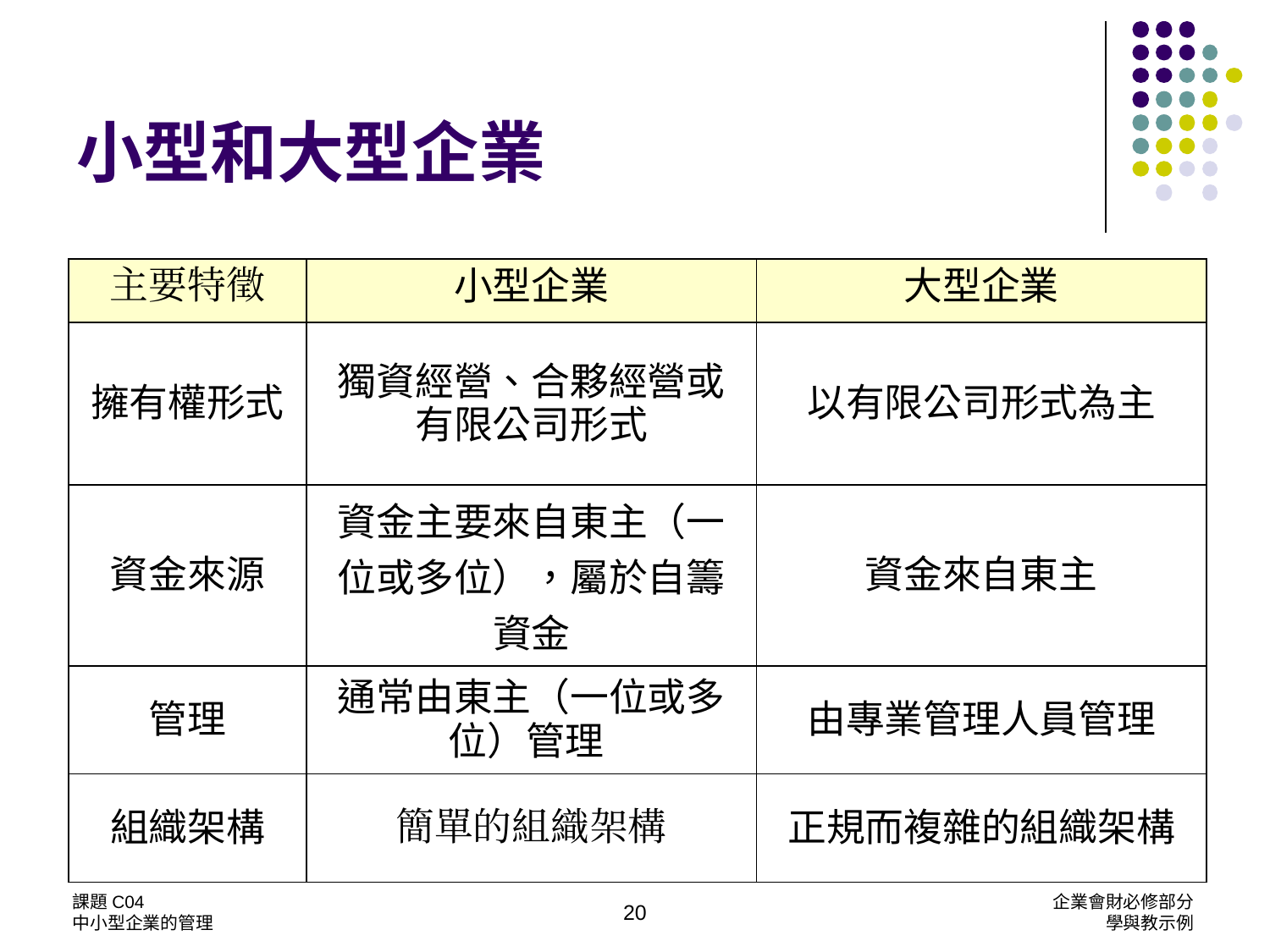

# 小型和大型企業
| 主要特徵 | 小型企業 | 大型企業 |
| --- | --- | --- |
| 擁有權形式 | 獨資經營、合夥經營或 有限公司形式 | 以有限公司形式為主 |
| 資金來源 | 資金主要來自東主（一位或多位），屬於自籌資金 | 資金來自東主 |
| 管理 | 通常由東主（一位或多位）管理 | 由專業管理人員管理 |
| 組織架構 | 簡單的組織架構 | 正規而複雜的組織架構 |

課題C04
中小型企業的管理

企業會財必修部分
學與教示例

20